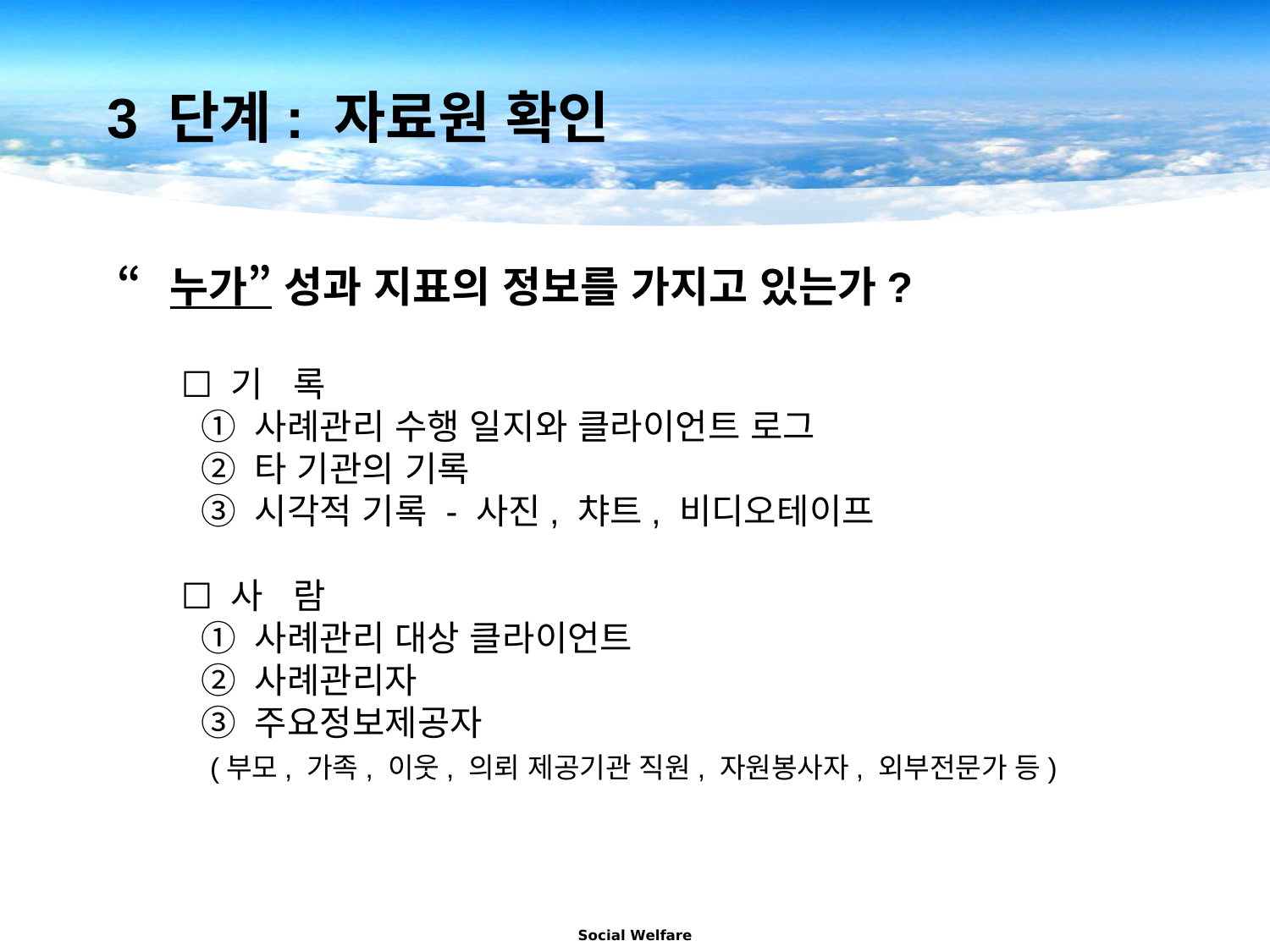

3 단계: 자료원 확인
“누가” 성과 지표의 정보를 가지고 있는가?

☐ 기   록
  ① 사례관리 수행 일지와 클라이언트 로그
  ② 타 기관의 기록
  ③ 시각적 기록 - 사진, 챠트, 비디오테이프

☐ 사   람
  ① 사례관리 대상 클라이언트
  ② 사례관리자
  ③ 주요정보제공자
   (부모, 가족, 이웃, 의뢰 제공기관 직원, 자원봉사자, 외부전문가 등)